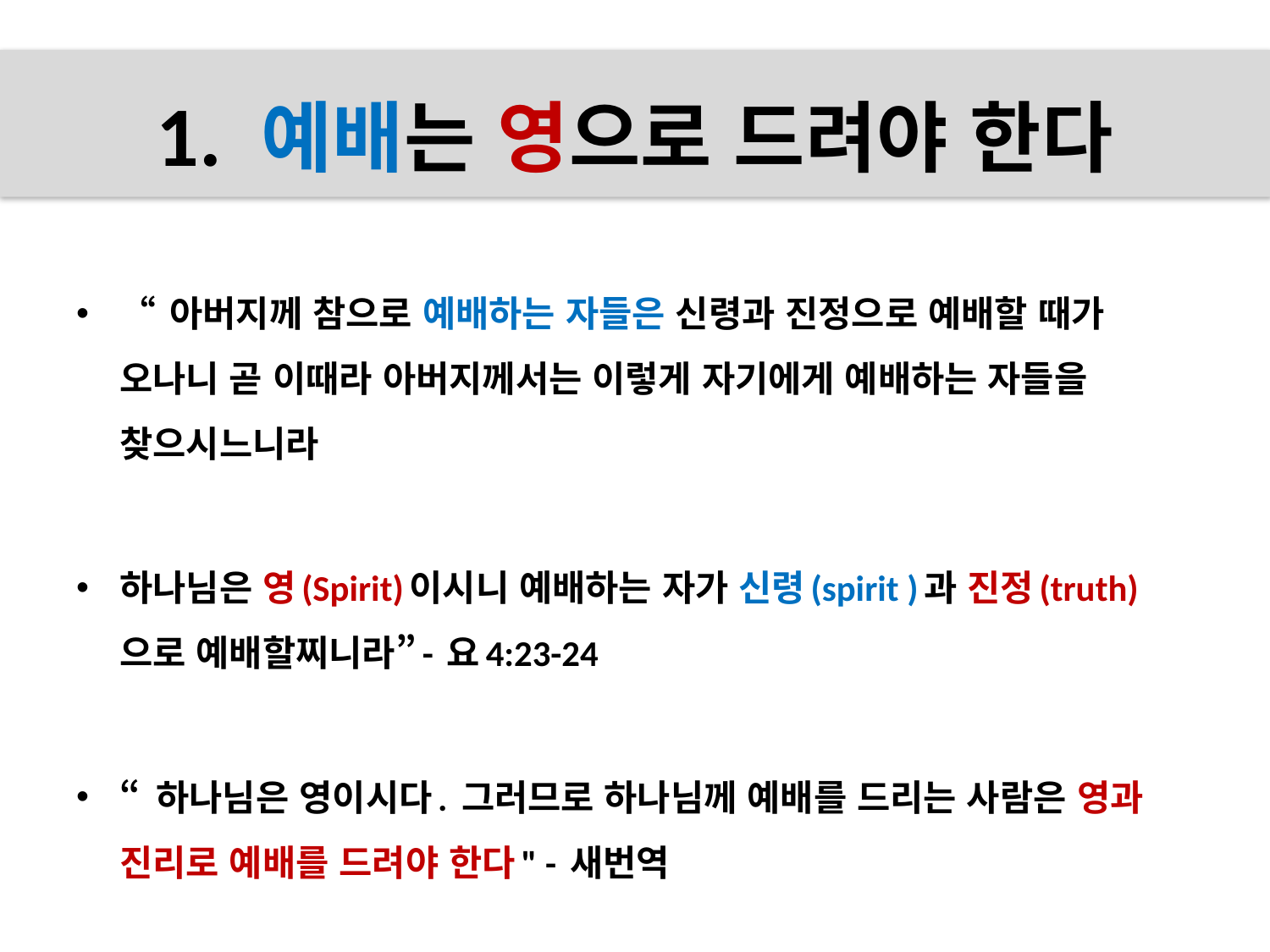

# 1. 예배는 영으로 드려야 한다
“ 아버지께 참으로 예배하는 자들은 신령과 진정으로 예배할 때가 오나니 곧 이때라 아버지께서는 이렇게 자기에게 예배하는 자들을 찾으시느니라

하나님은 영(Spirit)이시니 예배하는 자가 신령(spirit )과 진정(truth)으로 예배할찌니라”- 요4:23-24

“ 하나님은 영이시다. 그러므로 하나님께 예배를 드리는 사람은 영과 진리로 예배를 드려야 한다" - 새번역